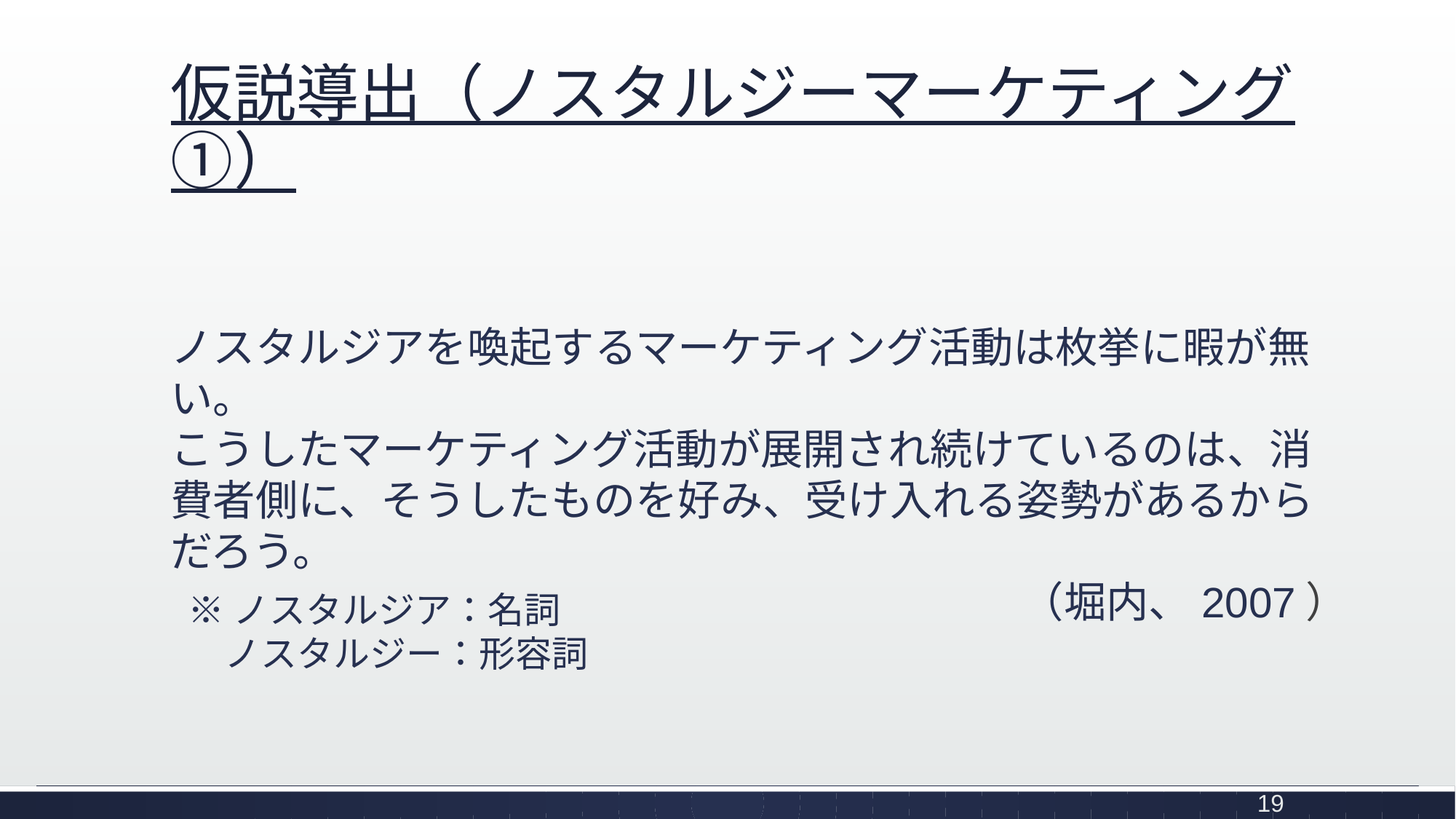

# 仮説導出（ノスタルジーマーケティング①）
ノスタルジアを喚起するマーケティング活動は枚挙に暇が無い。
こうしたマーケティング活動が展開され続けているのは、消費者側に、そうしたものを好み、受け入れる姿勢があるからだろう。
（堀内、2007）
※ノスタルジア：名詞
　ノスタルジー：形容詞
19